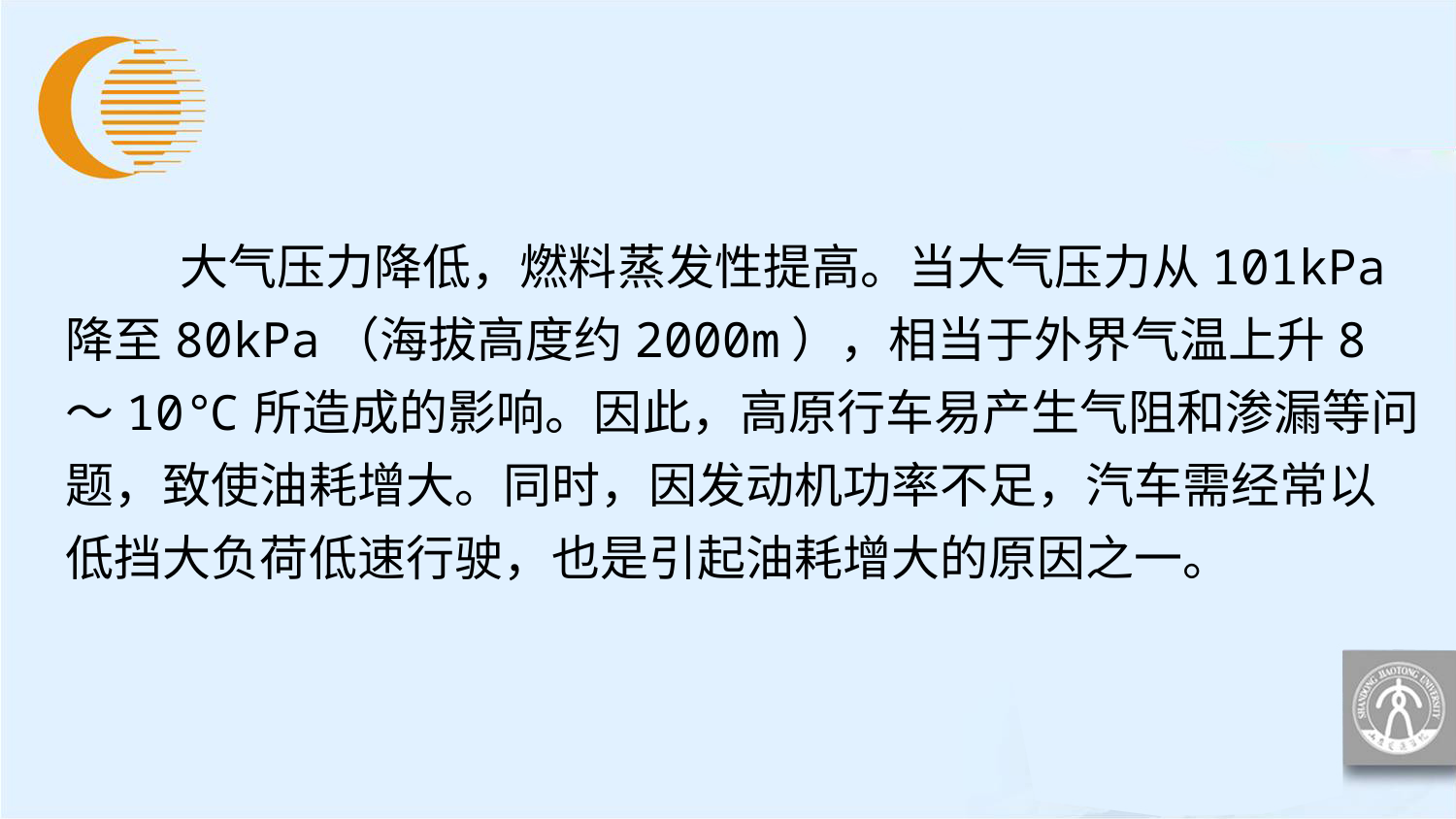

大气压力降低，燃料蒸发性提高。当大气压力从101kPa降至80kPa（海拔高度约2000m），相当于外界气温上升8～10℃所造成的影响。因此，高原行车易产生气阻和渗漏等问题，致使油耗增大。同时，因发动机功率不足，汽车需经常以低挡大负荷低速行驶，也是引起油耗增大的原因之一。